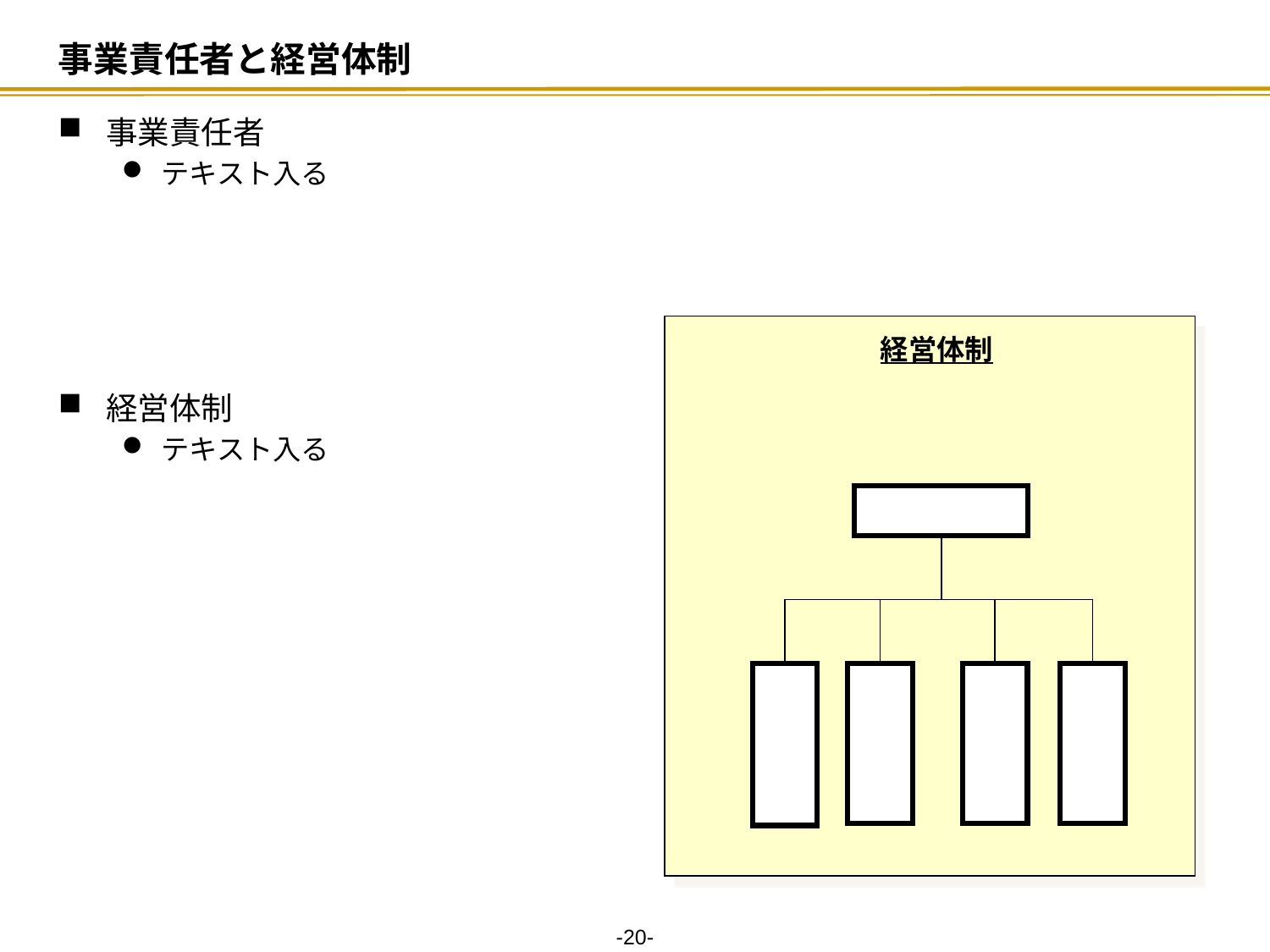

# 事業責任者と経営体制
事業責任者
テキスト入る

経営体制
テキスト入る

経営体制

-20-